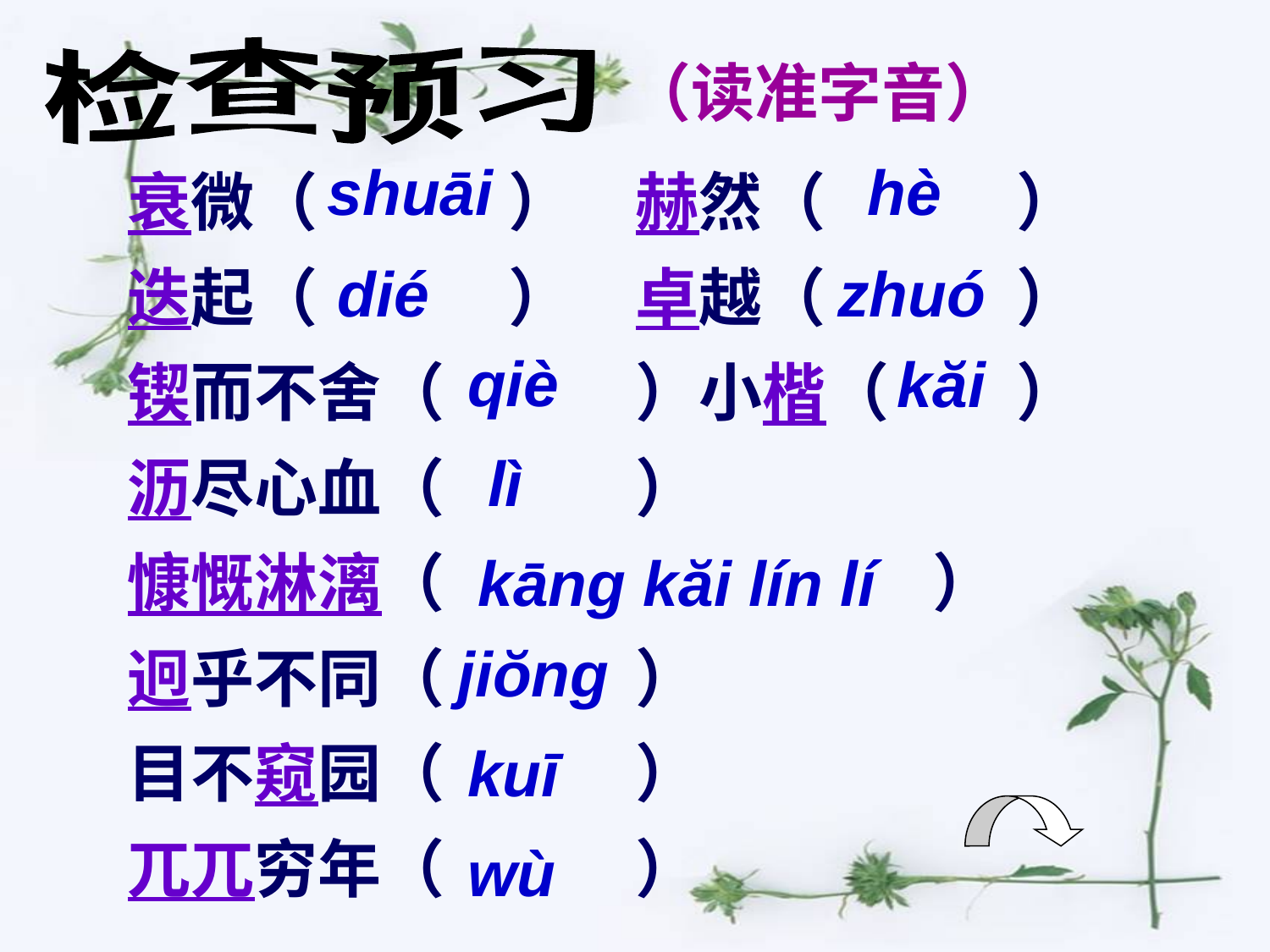

检查预习
（读准字音）
衰微（		）	赫然（		）
迭起（		）	卓越（		）
锲而不舍（		）小楷（	）
沥尽心血（		）
慷慨淋漓（				   ）
迥乎不同（		）
目不窥园（		）
兀兀穷年（		）
shuāi
hè
dié
zhuó
qiè
kăi
lì
kāng kăi lín lí
jiŏng
kuī
wù